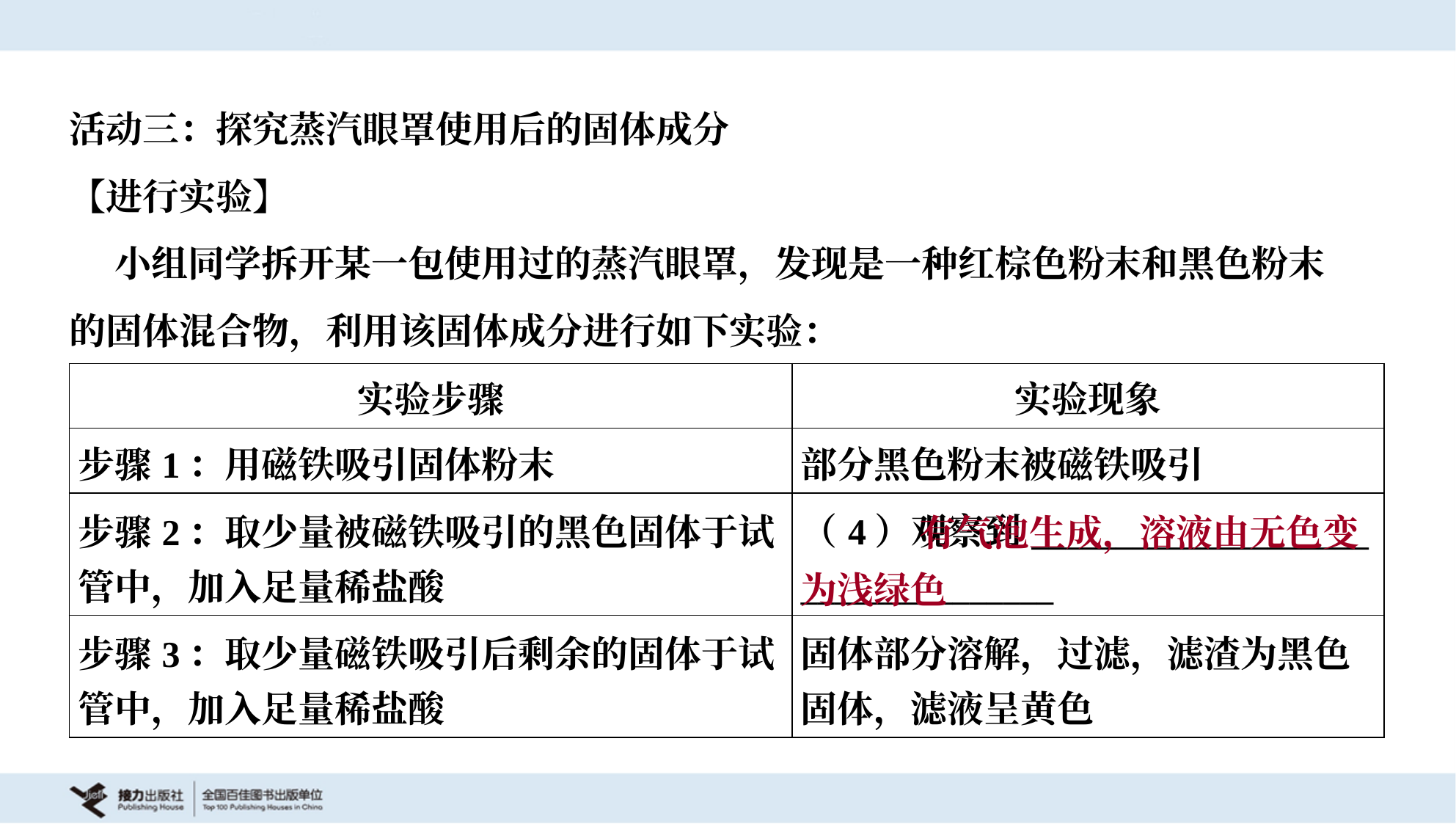

活动三：探究蒸汽眼罩使用后的固体成分
【进行实验】
    小组同学拆开某一包使用过的蒸汽眼罩，发现是一种红棕色粉末和黑色粉末
的固体混合物，利用该固体成分进行如下实验：
| 实验步骤 | 实验现象 |
| --- | --- |
| 步骤1：用磁铁吸引固体粉末 | 部分黑色粉末被磁铁吸引 |
| 步骤2：取少量被磁铁吸引的黑色固体于试 管中，加入足量稀盐酸 | （4）观察到\_\_\_\_\_\_\_\_\_\_\_\_\_\_\_\_\_\_\_\_ \_\_\_\_\_\_\_\_\_\_\_\_\_\_\_ |
| 步骤3：取少量磁铁吸引后剩余的固体于试 管中，加入足量稀盐酸 | 固体部分溶解，过滤，滤渣为黑色 固体，滤液呈黄色 |
            有气泡生成，溶液由无色变为浅绿色